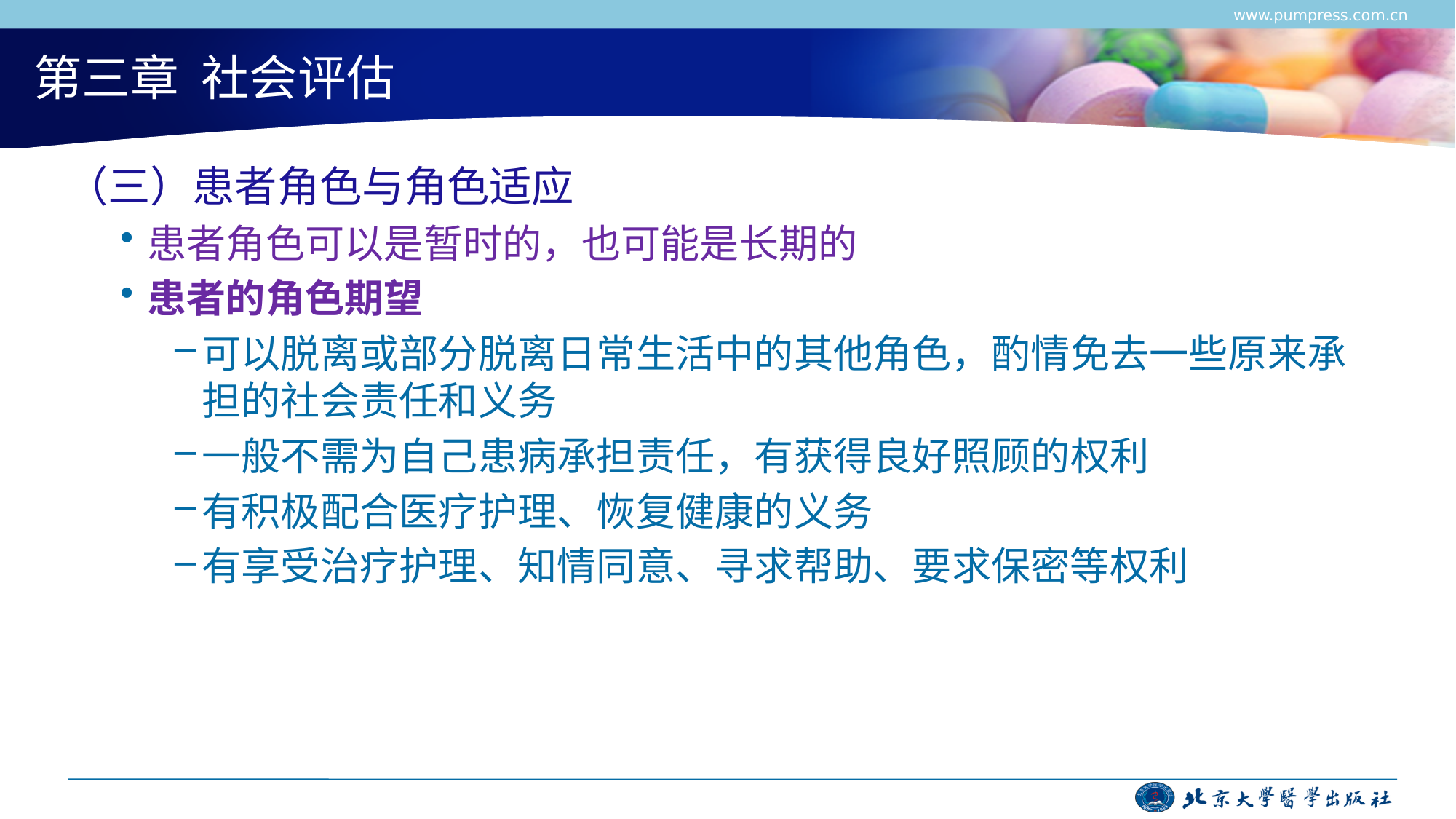

www.pumpress.com.cn
# 第三章  社会评估
（三）患者角色与角色适应
患者角色可以是暂时的，也可能是长期的
患者的角色期望
可以脱离或部分脱离日常生活中的其他角色，酌情免去一些原来承担的社会责任和义务
一般不需为自己患病承担责任，有获得良好照顾的权利
有积极配合医疗护理、恢复健康的义务
有享受治疗护理、知情同意、寻求帮助、要求保密等权利